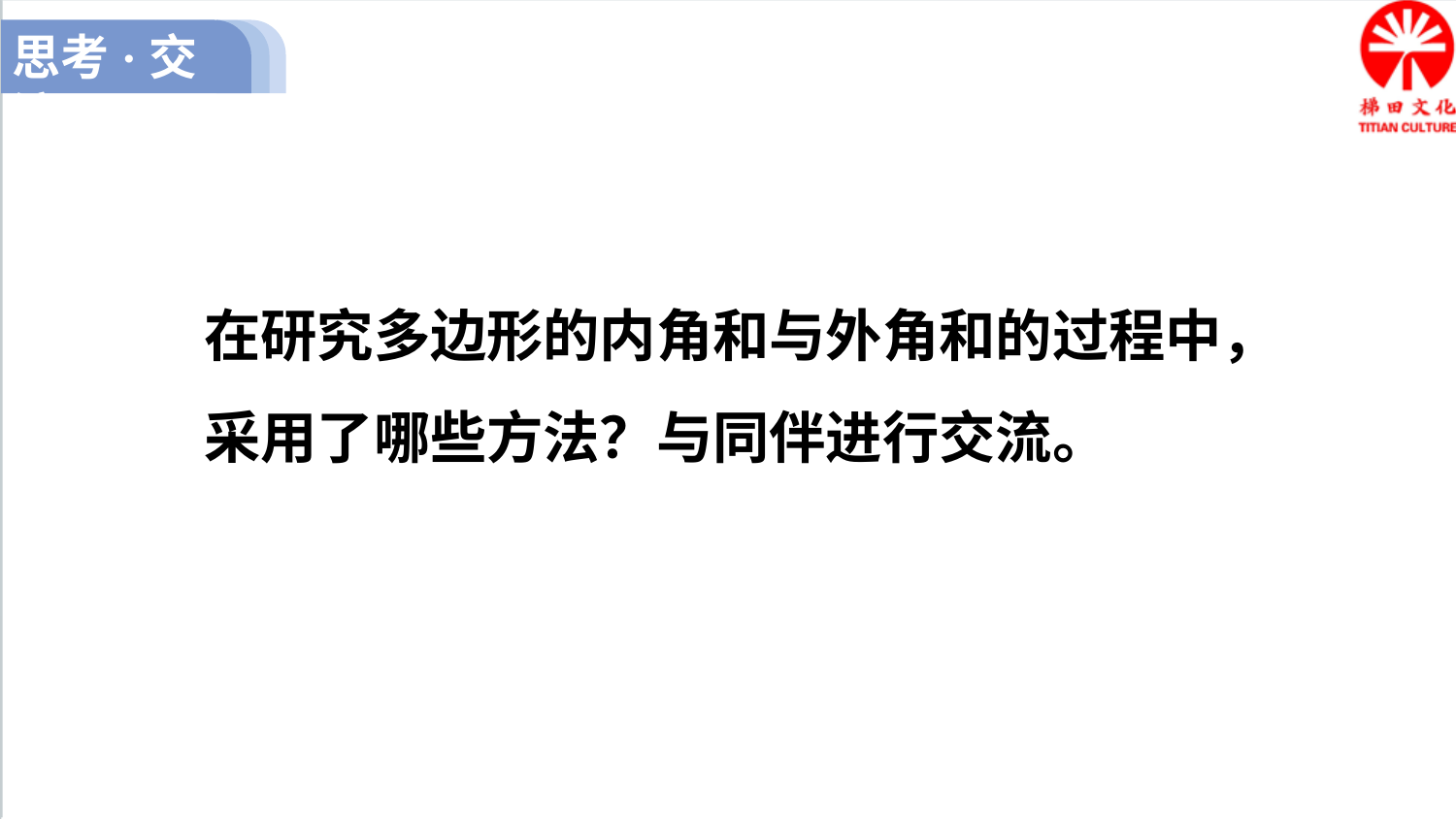

思考·交流

在研究多边形的内角和与外角和的过程中，采用了哪些方法？与同伴进行交流。